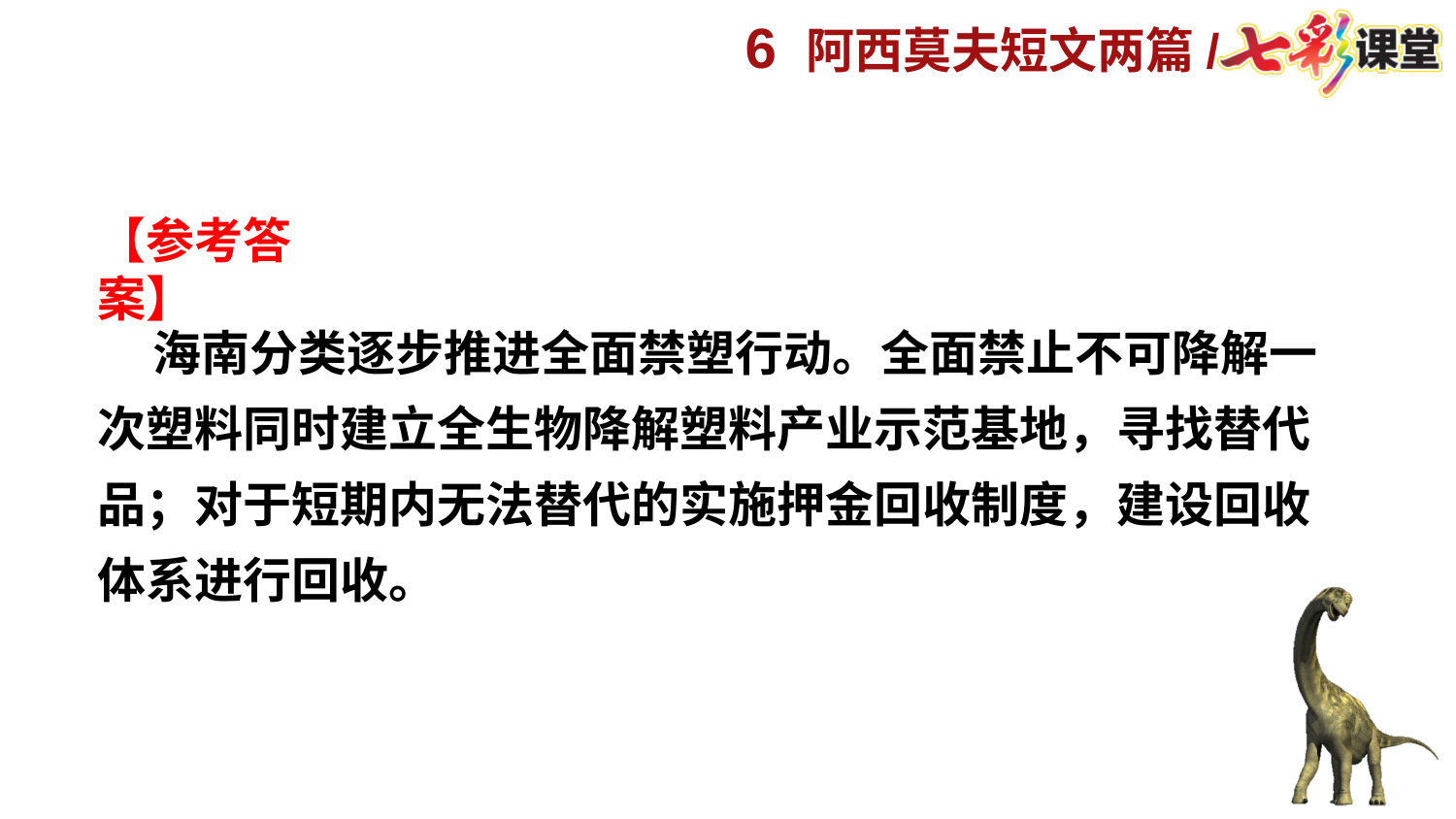

【参考答案】
    海南分类逐步推进全面禁塑行动。全面禁止不可降解一次塑料同时建立全生物降解塑料产业示范基地，寻找替代品；对于短期内无法替代的实施押金回收制度，建设回收体系进行回收。